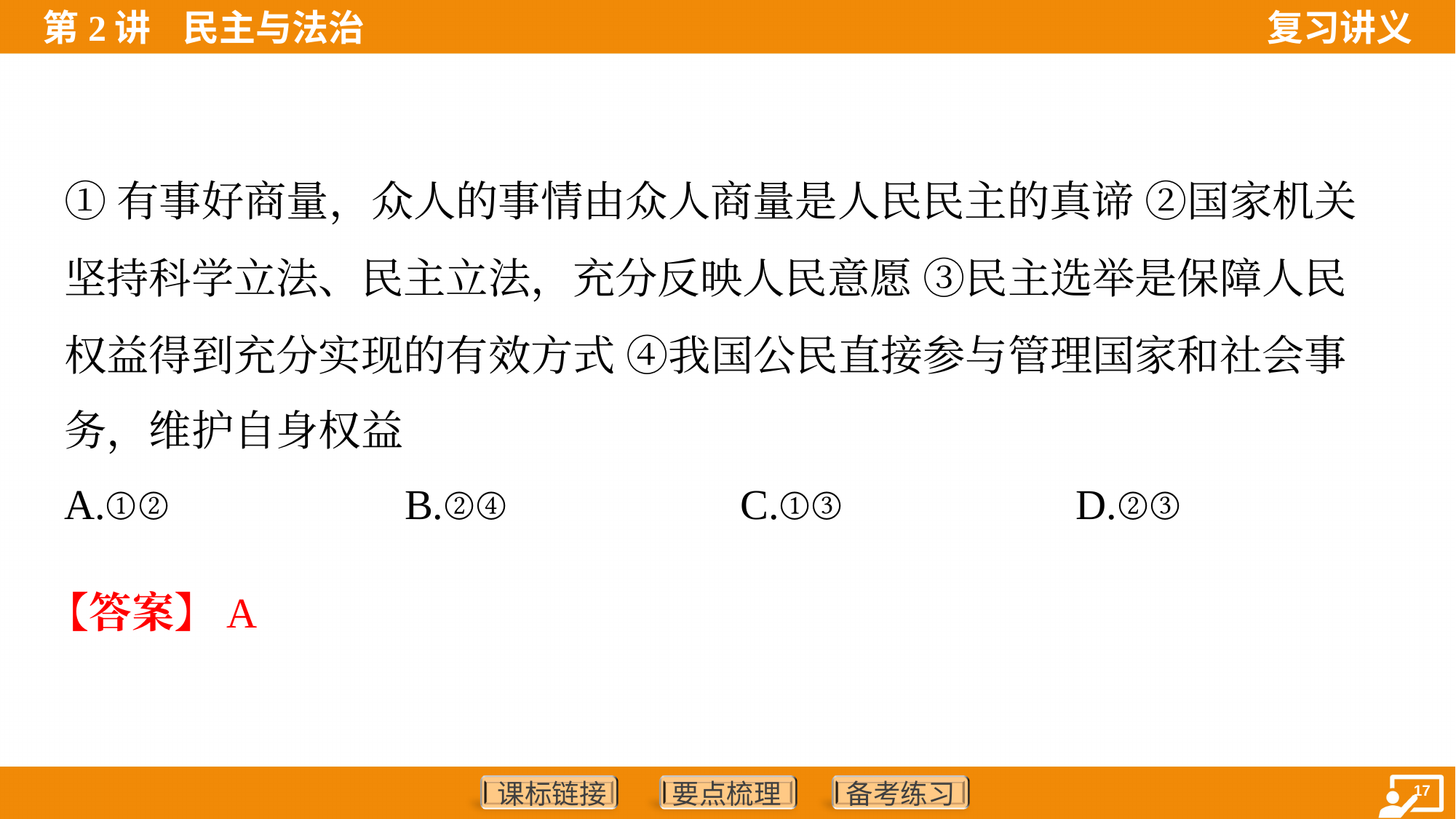

①有事好商量，众人的事情由众人商量是人民民主的真谛 ②国家机关
坚持科学立法、民主立法，充分反映人民意愿 ③民主选举是保障人民
权益得到充分实现的有效方式 ④我国公民直接参与管理国家和社会事
务，维护自身权益
A.①②	B.②④	C.①③	D.②③
【答案】A